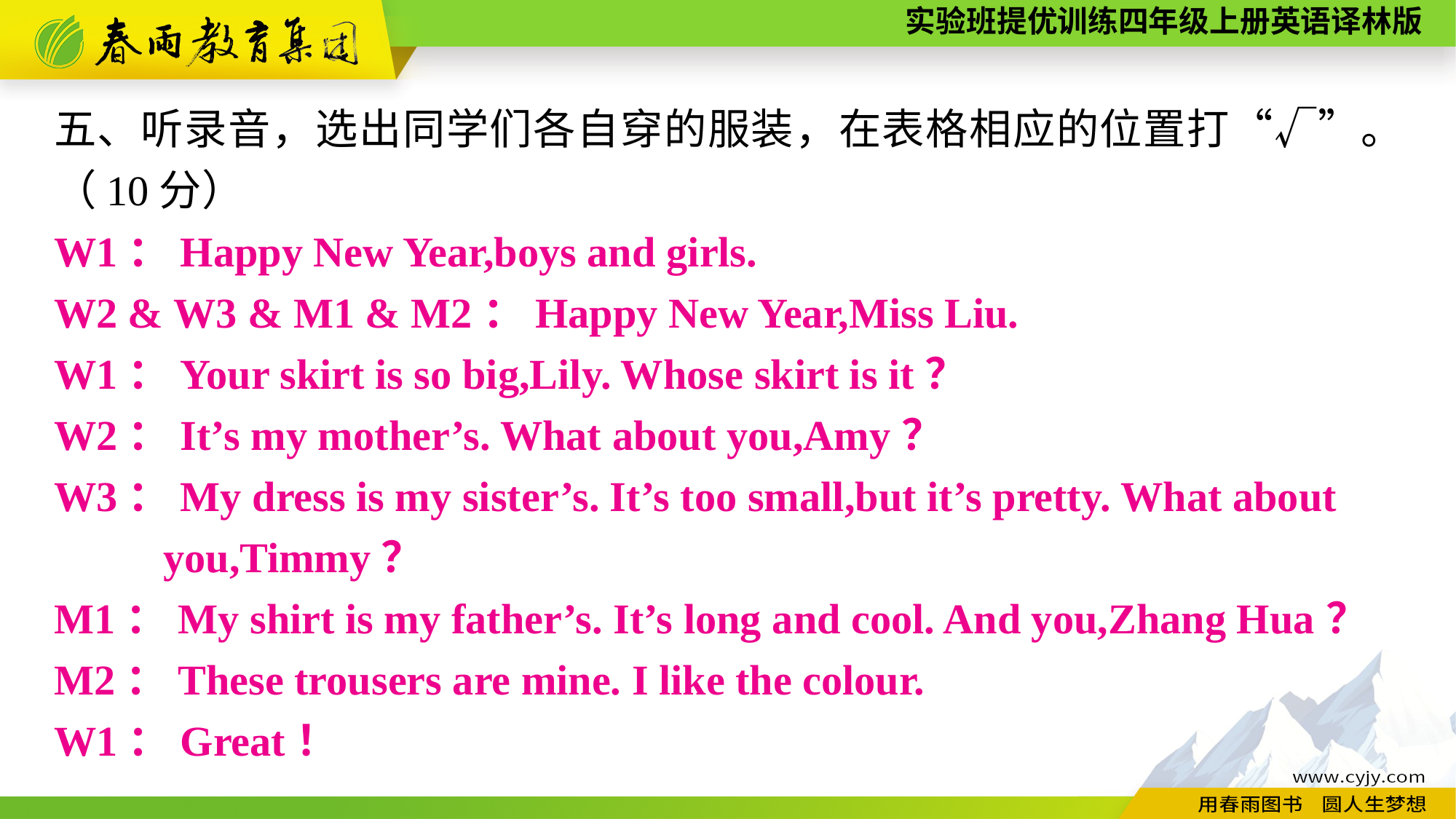

五、听录音，选出同学们各自穿的服装，在表格相应的位置打“√”。（10分）
W1：Happy New Year,boys and girls.
W2 & W3 & M1 & M2：Happy New Year,Miss Liu.
W1：Your skirt is so big,Lily. Whose skirt is it？
W2：It’s my mother’s. What about you,Amy？
W3：My dress is my sister’s. It’s too small,but it’s pretty. What about
	you,Timmy？
M1：My shirt is my father’s. It’s long and cool. And you,Zhang Hua？
M2：These trousers are mine. I like the colour.
W1：Great！